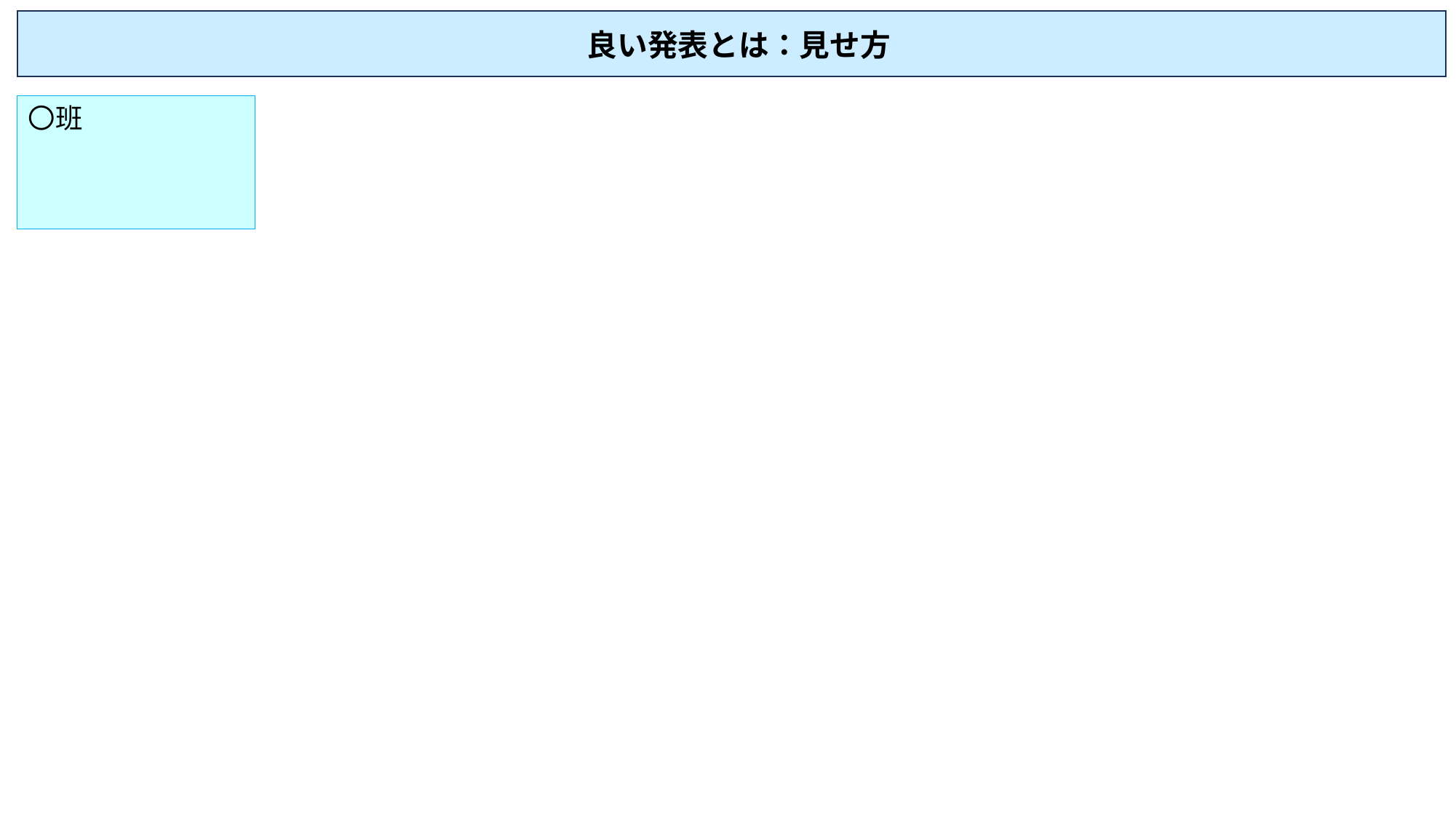

良い発表とは：見せ方
〇班

〇班

〇班

〇班

〇班

〇班

〇班

〇班

〇班

〇班

〇班

〇班

〇班

〇班

〇班

〇班

〇班

〇班

〇班

〇班